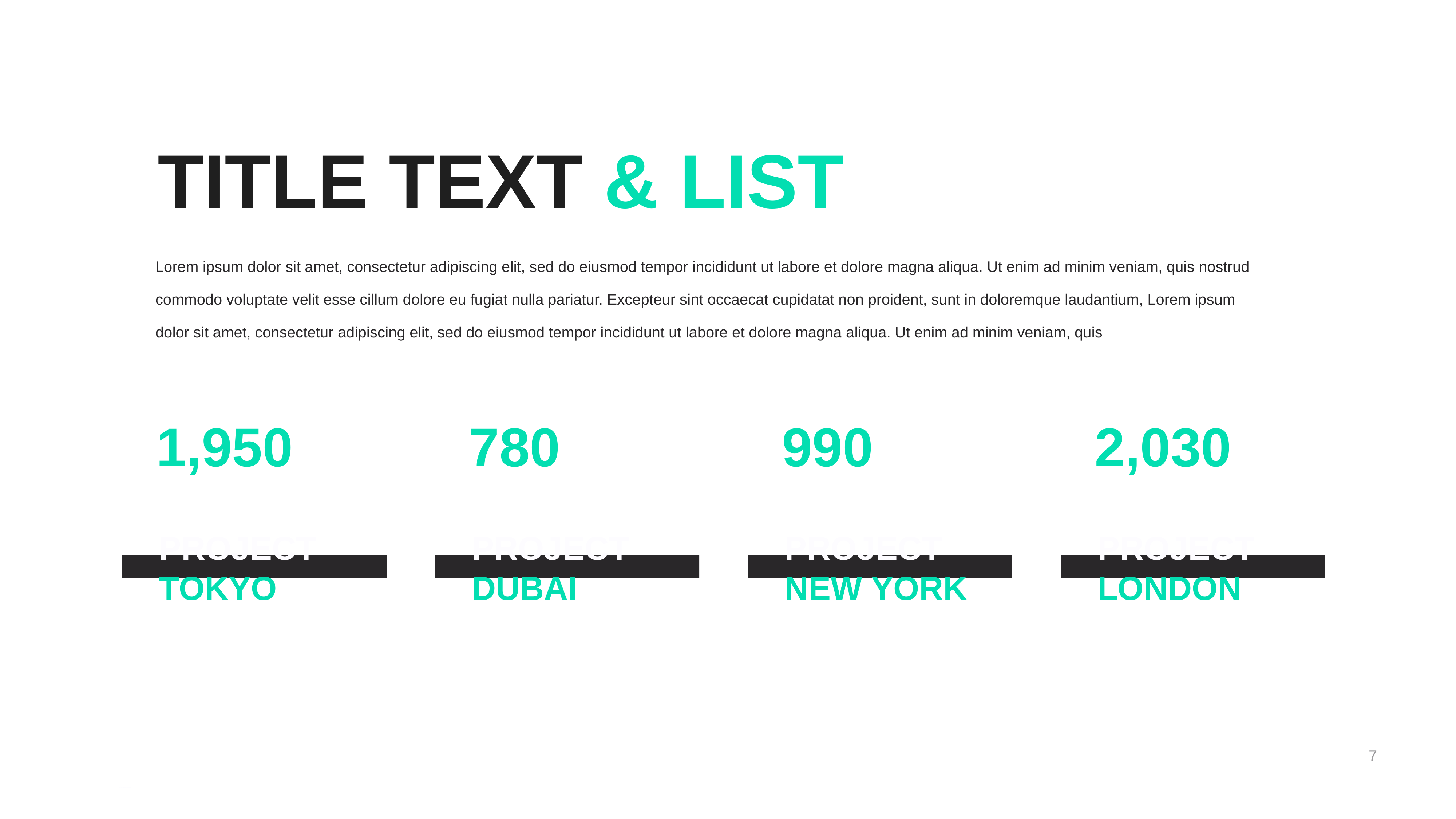

TITLE TEXT & LIST
Lorem ipsum dolor sit amet, consectetur adipiscing elit, sed do eiusmod tempor incididunt ut labore et dolore magna aliqua. Ut enim ad minim veniam, quis nostrud commodo voluptate velit esse cillum dolore eu fugiat nulla pariatur. Excepteur sint occaecat cupidatat non proident, sunt in doloremque laudantium, Lorem ipsum dolor sit amet, consectetur adipiscing elit, sed do eiusmod tempor incididunt ut labore et dolore magna aliqua. Ut enim ad minim veniam, quis
1,950
PROJECT
TOKYO

780
PROJECT
DUBAI

990
PROJECT
NEW YORK

2,030
PROJECT
LONDON

7
PPT模板 http://www.1ppt.com/moban/